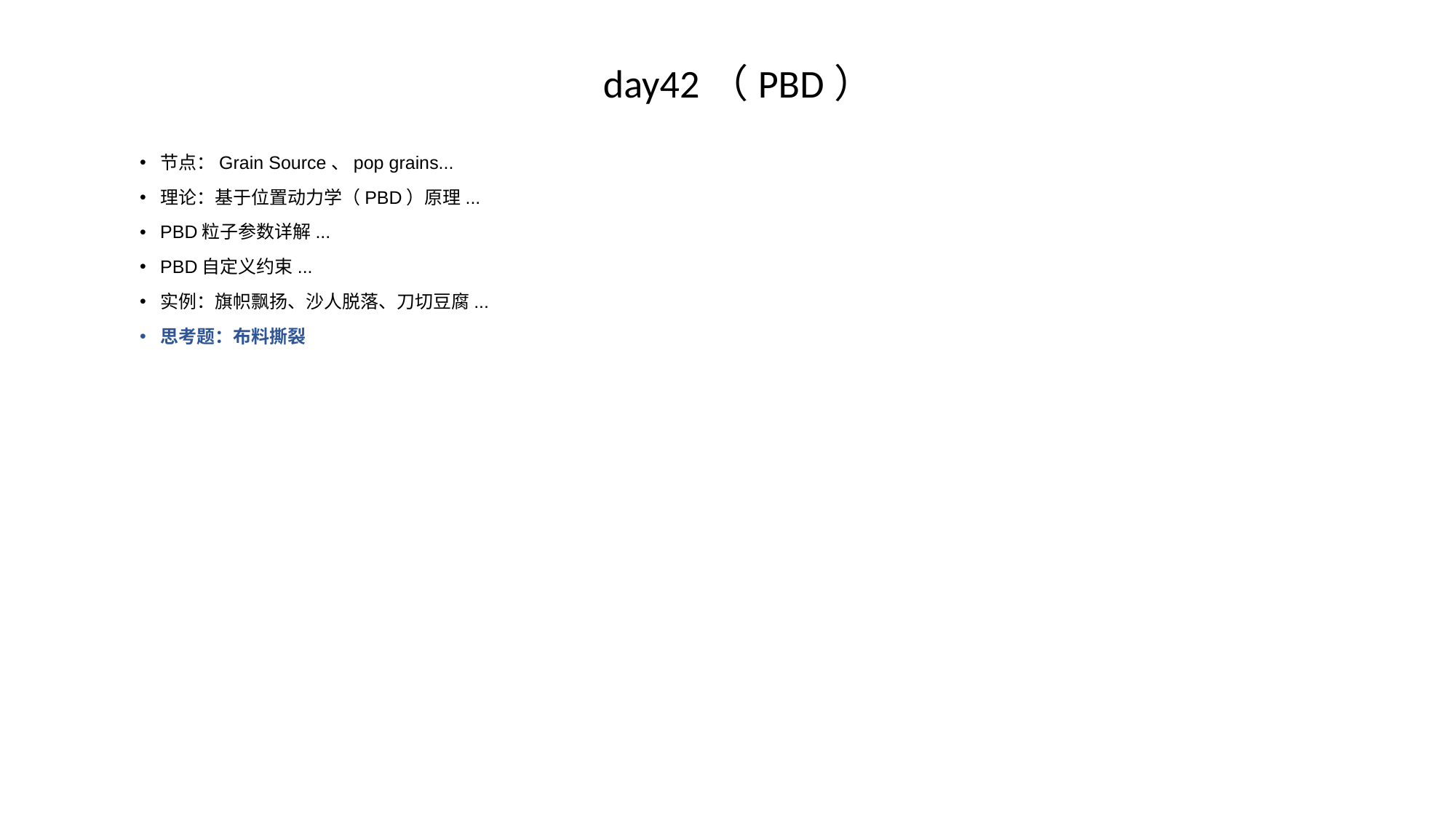

# day42（PBD）
节点：Grain Source、pop grains...
理论：基于位置动力学（PBD）原理...
PBD粒子参数详解...
PBD自定义约束...
实例：旗帜飘扬、沙人脱落、刀切豆腐...
思考题：布料撕裂